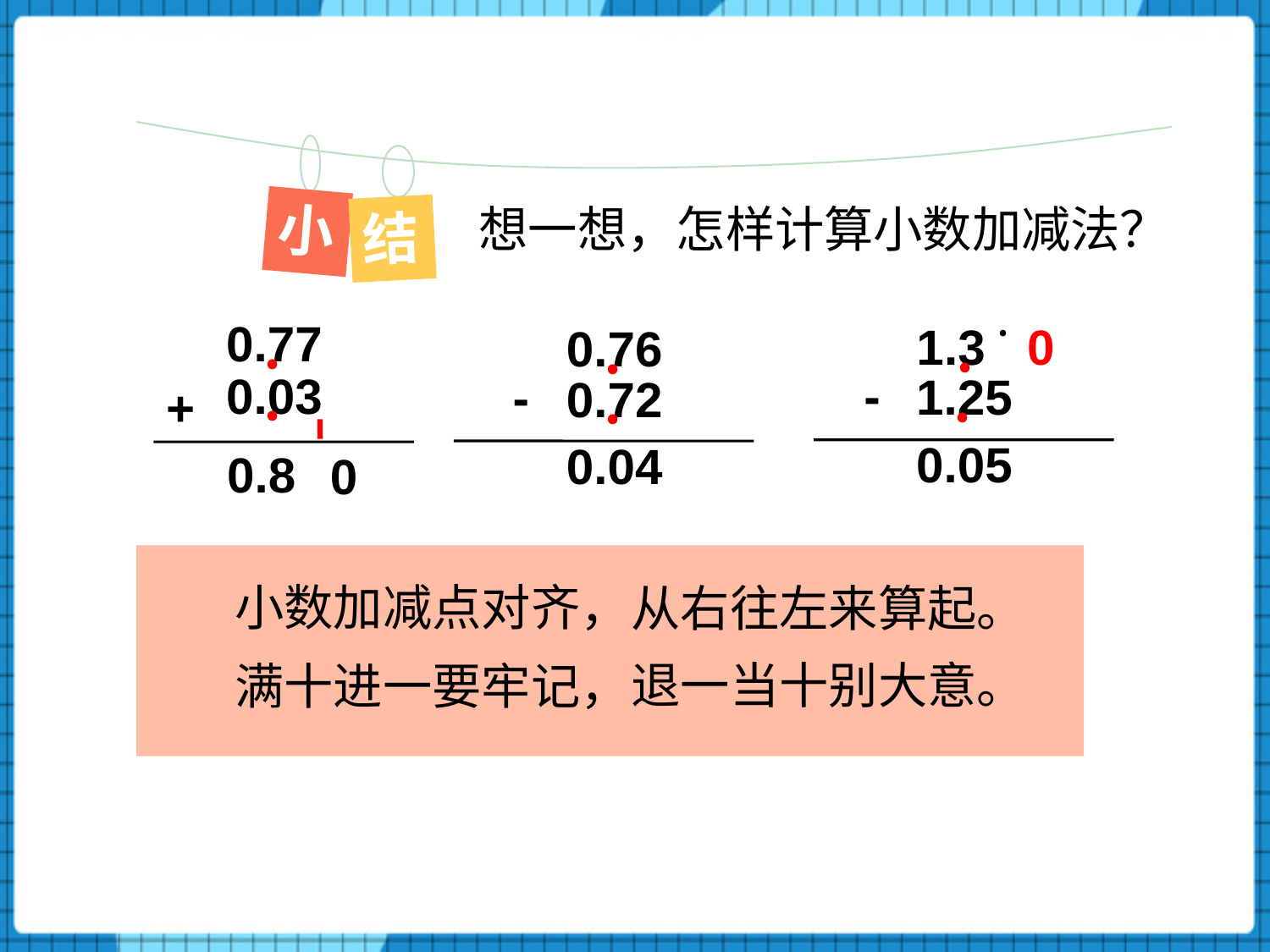

小
结
想一想，怎样计算小数加减法？
﹒
﹒
﹒
﹒
﹒
﹒
0

0.77
1.3
0.76
1.25
-
0.72
-
+
0.03

0

0.05
0.04
0.8

小数加减点对齐，
从右往左来算起。
退一当十别大意。
满十进一要牢记，